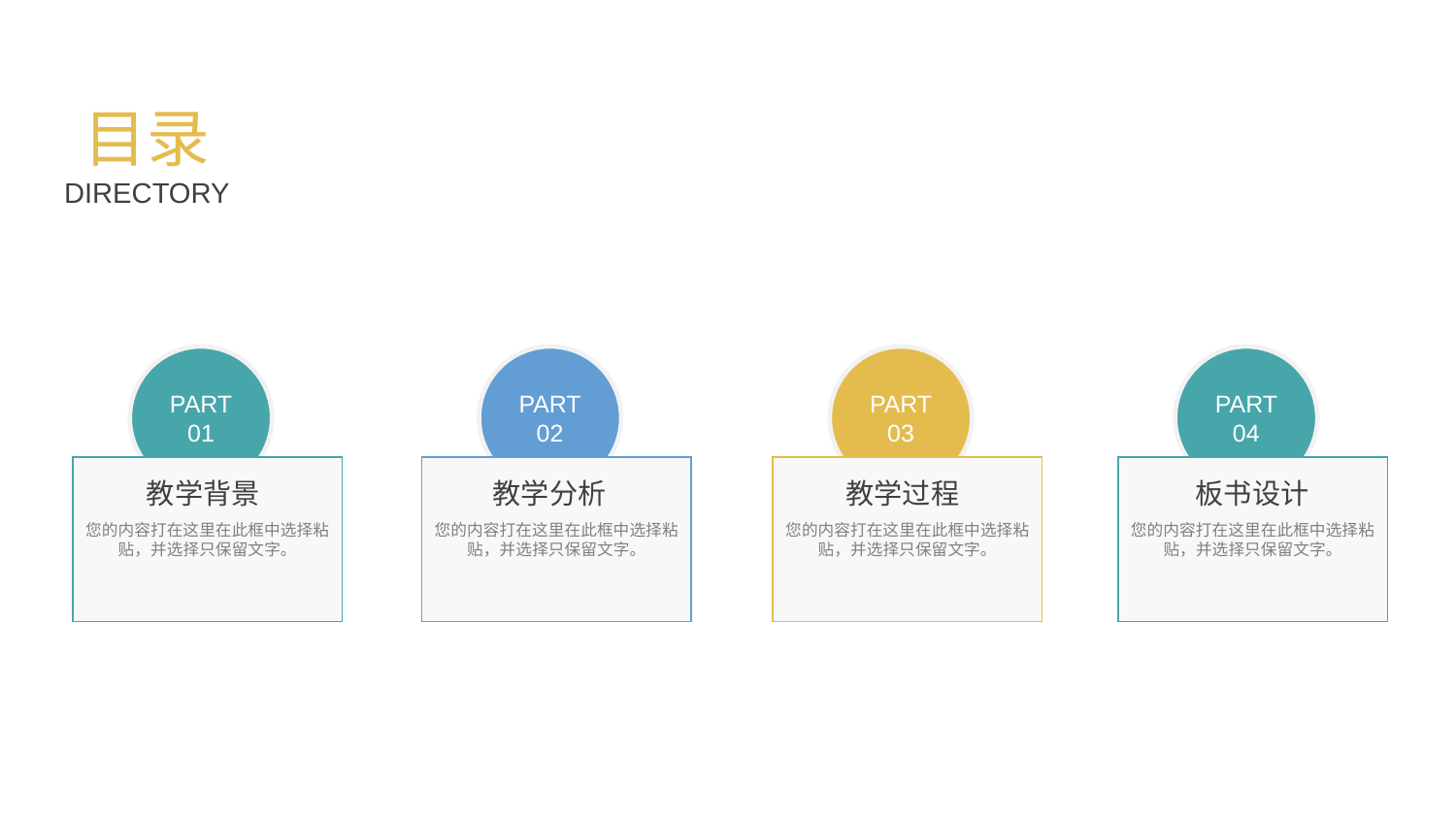

目录
DIRECTORY
PART 01
PART 02
PART 03
PART 04
您的内容打在这里在此框中选择粘贴，并选择只保留文字。
教学背景
您的内容打在这里在此框中选择粘贴，并选择只保留文字。
教学分析
您的内容打在这里在此框中选择粘贴，并选择只保留文字。
教学过程
您的内容打在这里在此框中选择粘贴，并选择只保留文字。
板书设计